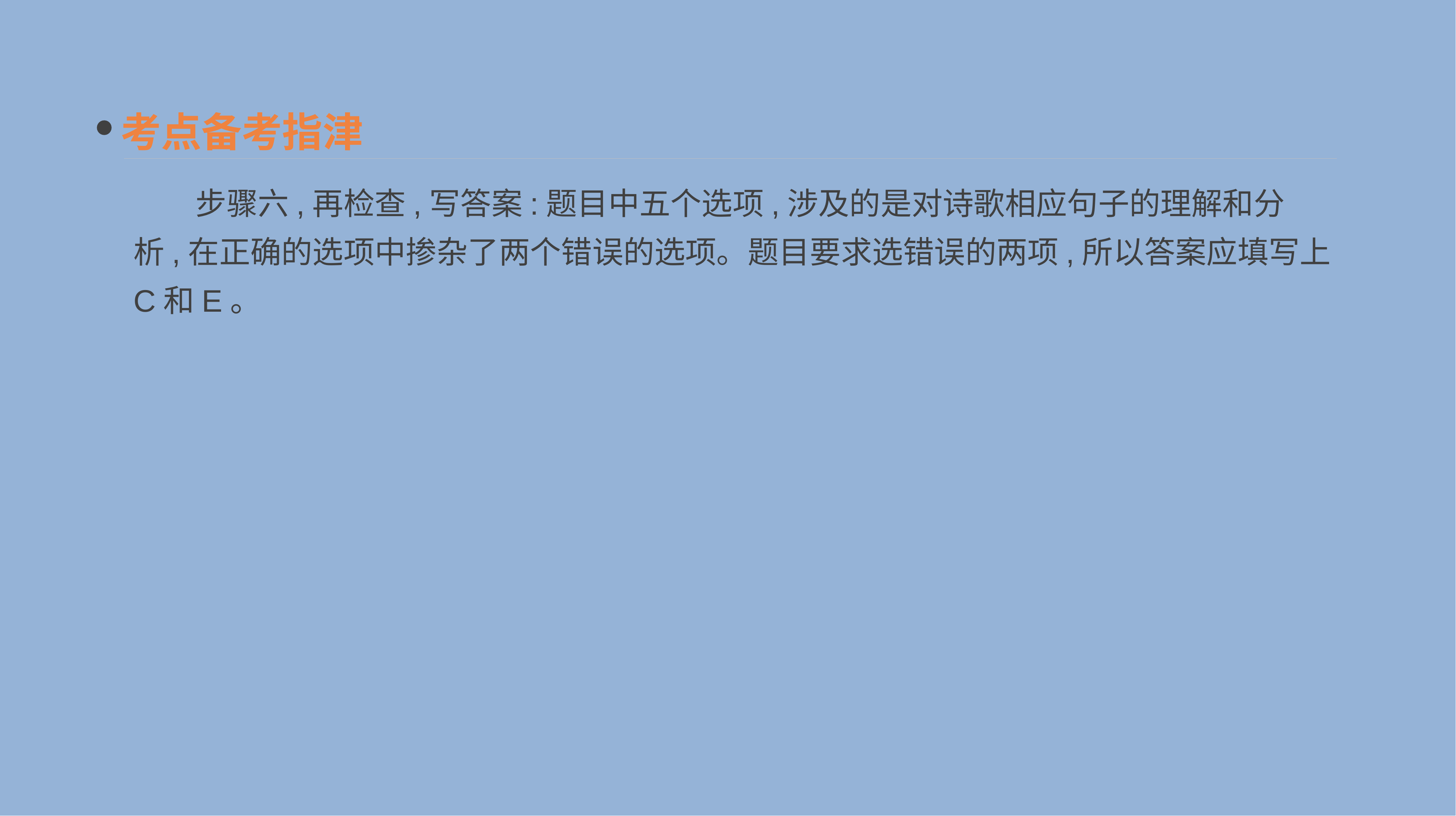

考点备考指津

　　步骤六,再检查,写答案:题目中五个选项,涉及的是对诗歌相应句子的理解和分析,在正确的选项中掺杂了两个错误的选项。题目要求选错误的两项,所以答案应填写上C和E。